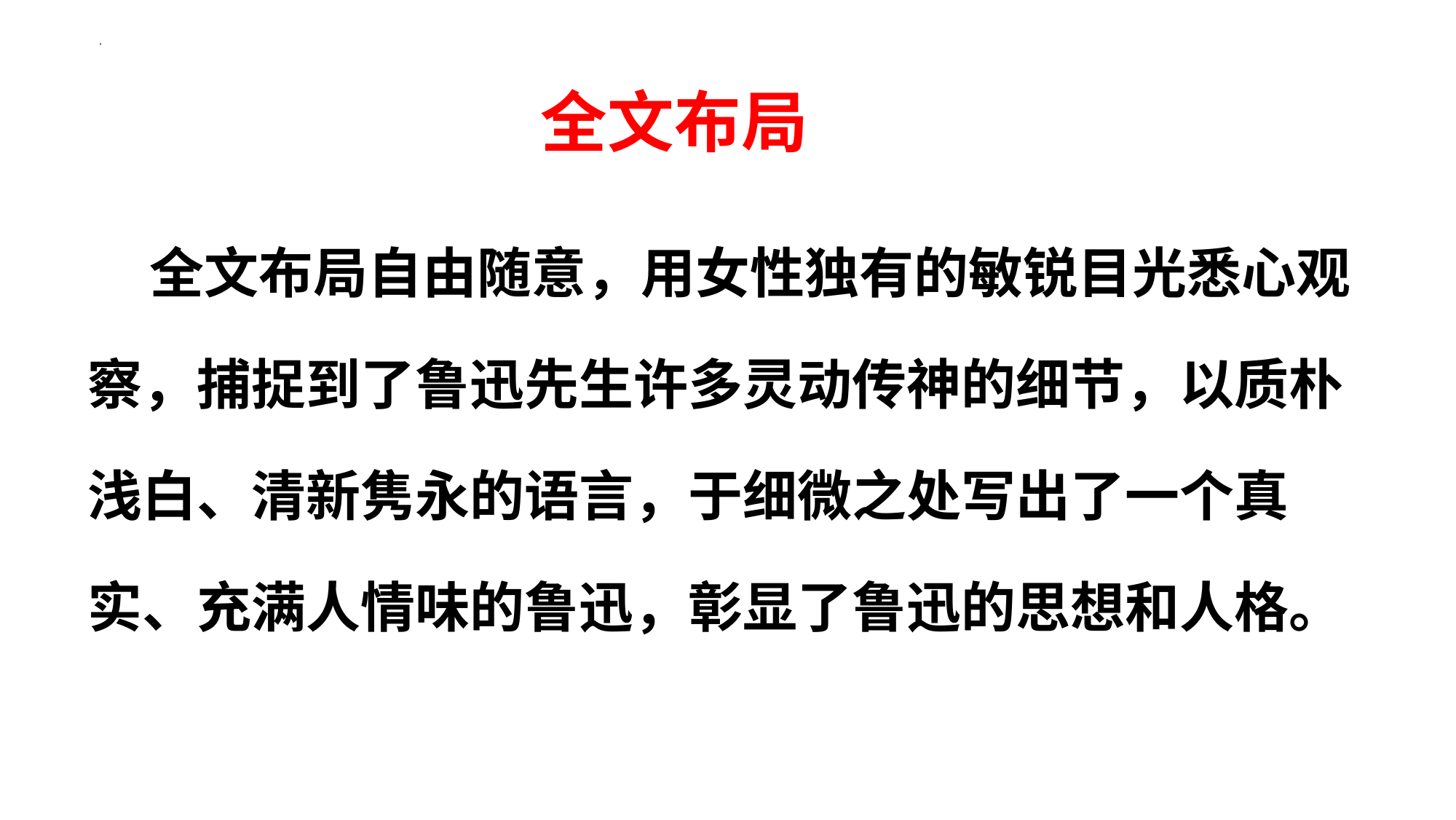

全文布局
    全文布局自由随意，用女性独有的敏锐目光悉心观察，捕捉到了鲁迅先生许多灵动传神的细节，以质朴浅白、清新隽永的语言，于细微之处写出了一个真实、充满人情味的鲁迅，彰显了鲁迅的思想和人格。